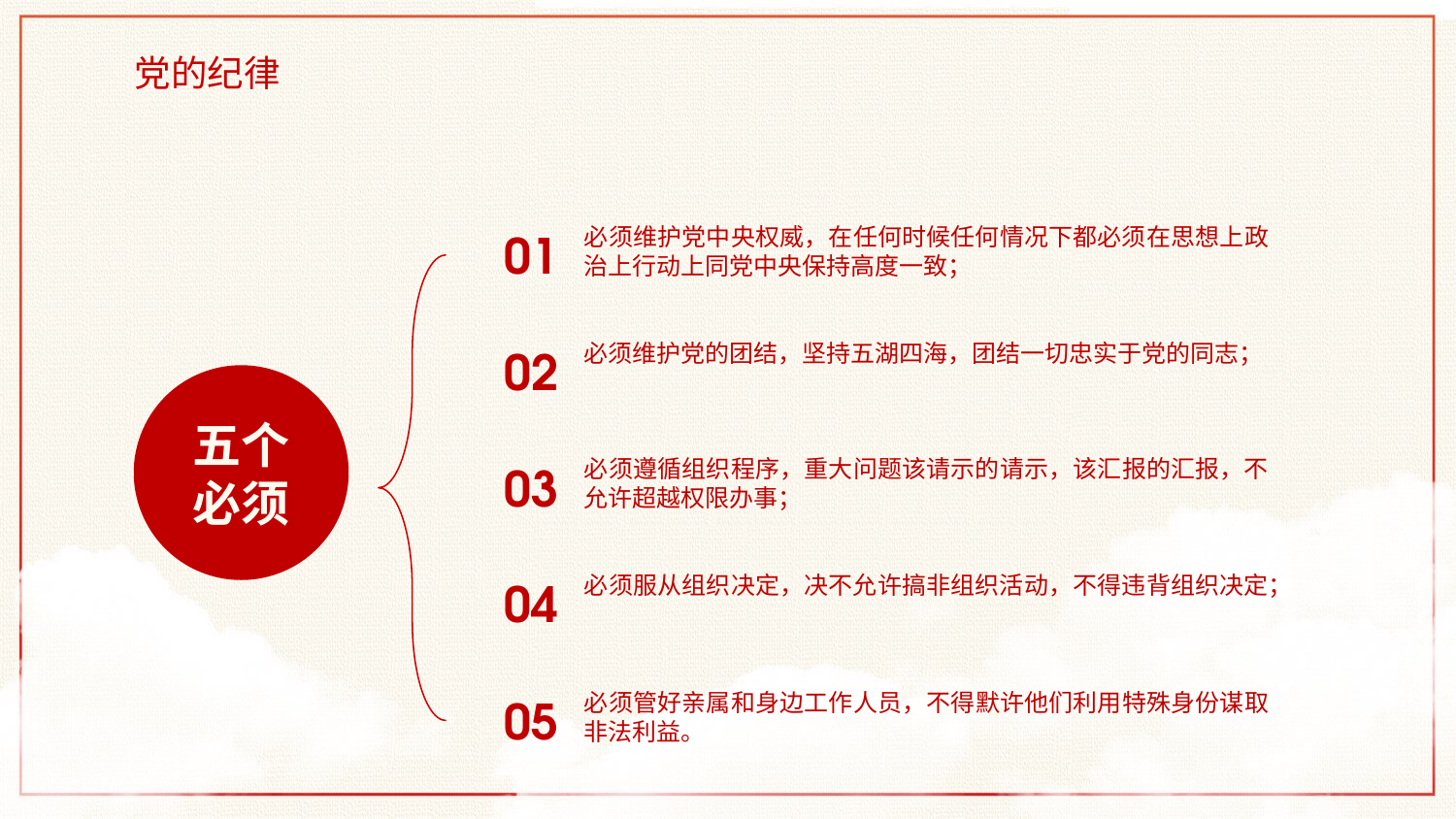

党的纪律
必须维护党中央权威，在任何时候任何情况下都必须在思想上政治上行动上同党中央保持高度一致；
01

必须维护党的团结，坚持五湖四海，团结一切忠实于党的同志；
02
五个
必须
必须遵循组织程序，重大问题该请示的请示，该汇报的汇报，不允许超越权限办事；
03
必须服从组织决定，决不允许搞非组织活动，不得违背组织决定；
04
必须管好亲属和身边工作人员，不得默许他们利用特殊身份谋取非法利益。
05